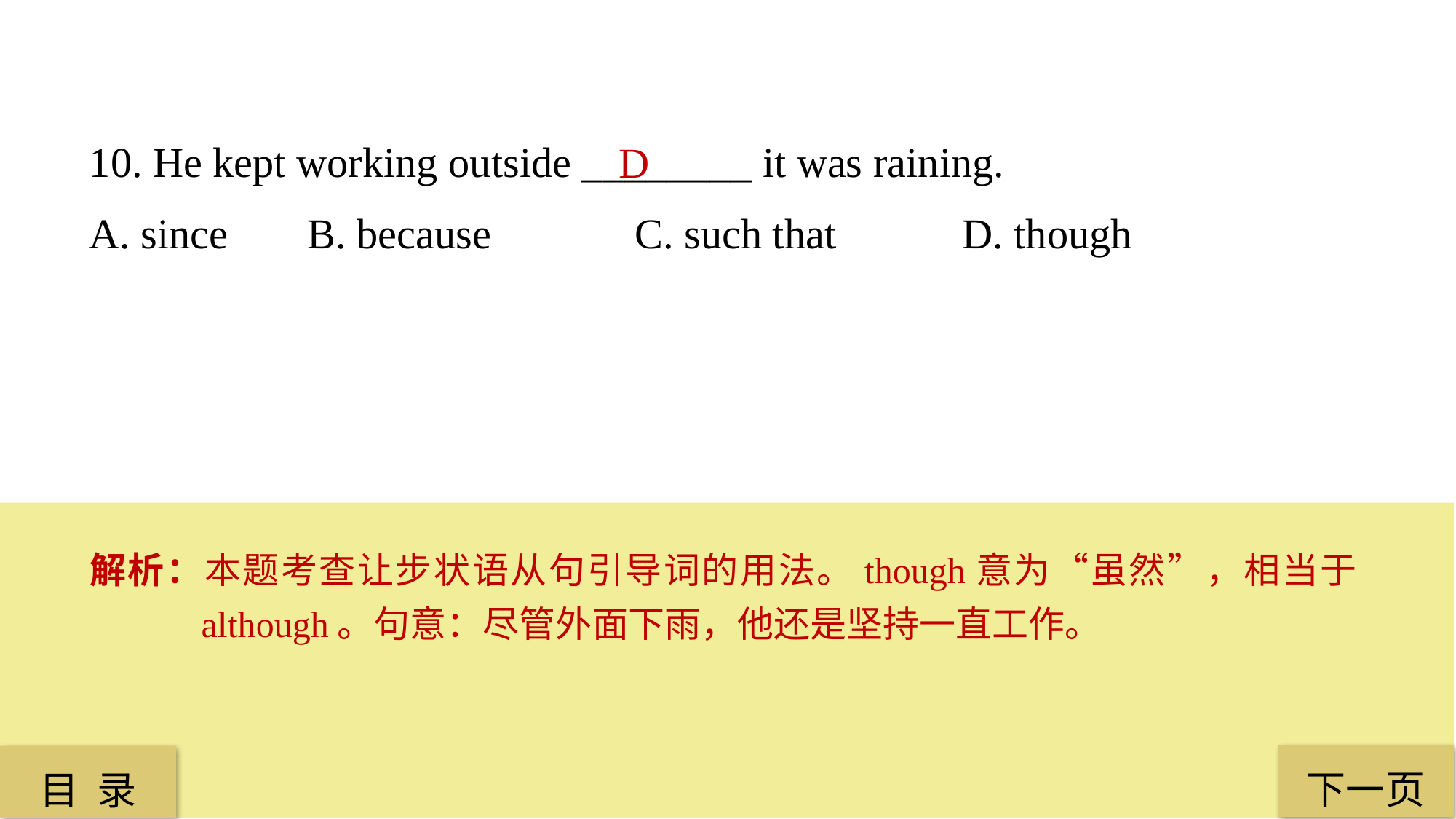

10. He kept working outside ________ it was raining.
A. since 	B. because 		C. such that 		D. though
D
解析：本题考查让步状语从句引导词的用法。though意为“虽然”，相当于although。句意：尽管外面下雨，他还是坚持一直工作。